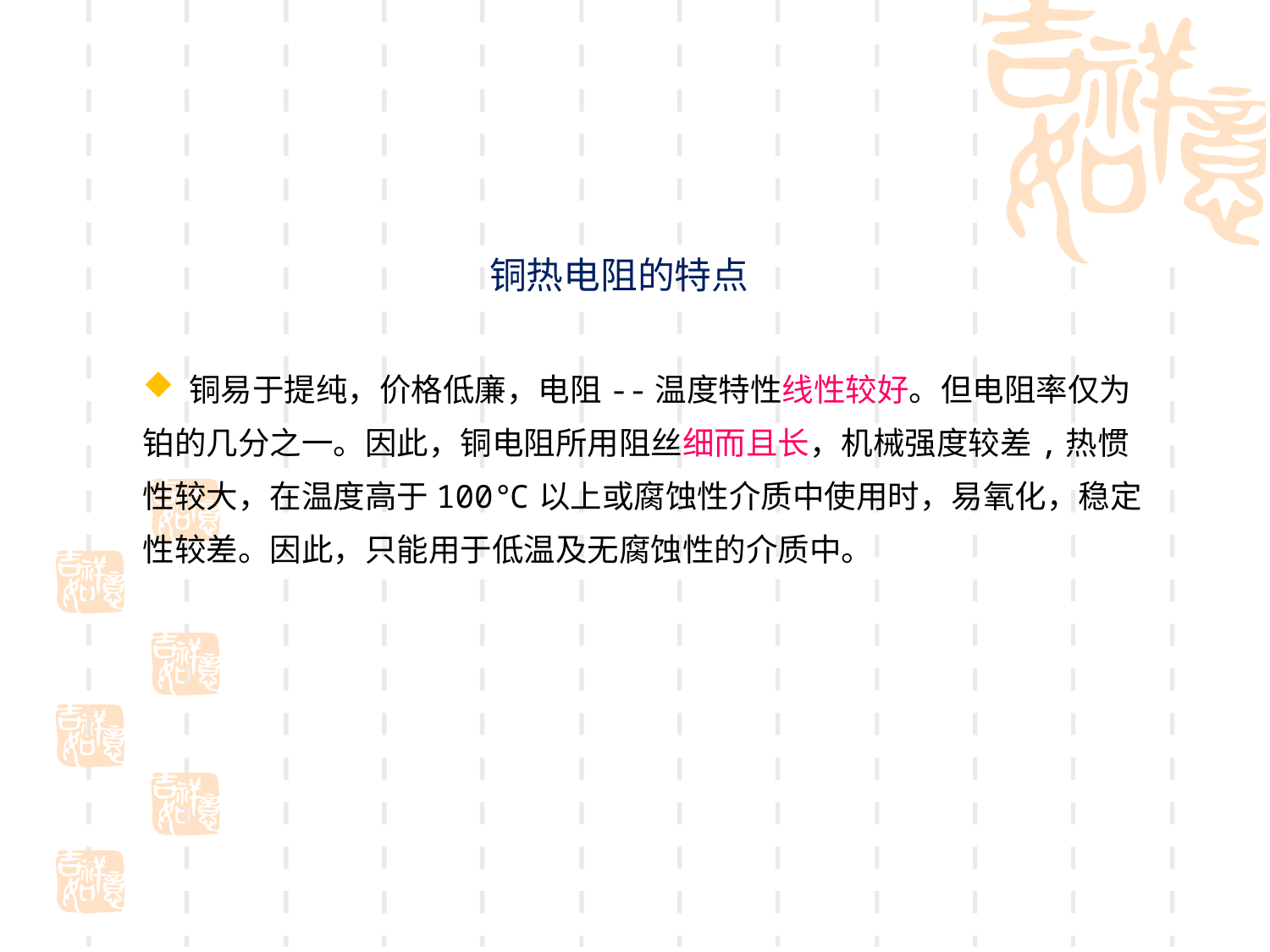

铜热电阻的特点
 铜易于提纯，价格低廉，电阻--温度特性线性较好。但电阻率仅为铂的几分之一。因此，铜电阻所用阻丝细而且长，机械强度较差,热惯性较大，在温度高于100℃以上或腐蚀性介质中使用时，易氧化，稳定性较差。因此，只能用于低温及无腐蚀性的介质中。
50